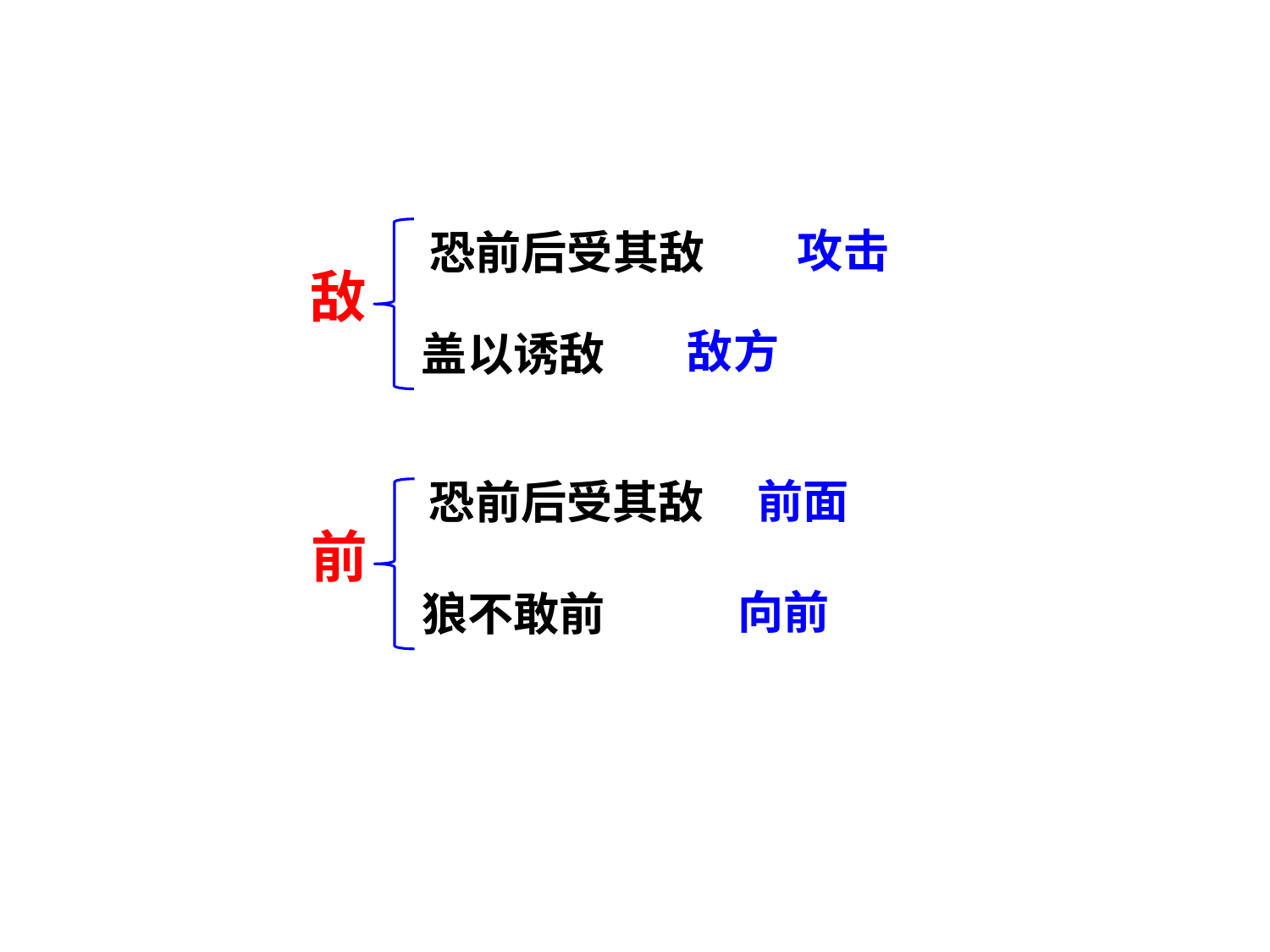

攻击
恐前后受其敌

敌
敌方
盖以诱敌
前面
恐前后受其敌

前
向前
狼不敢前